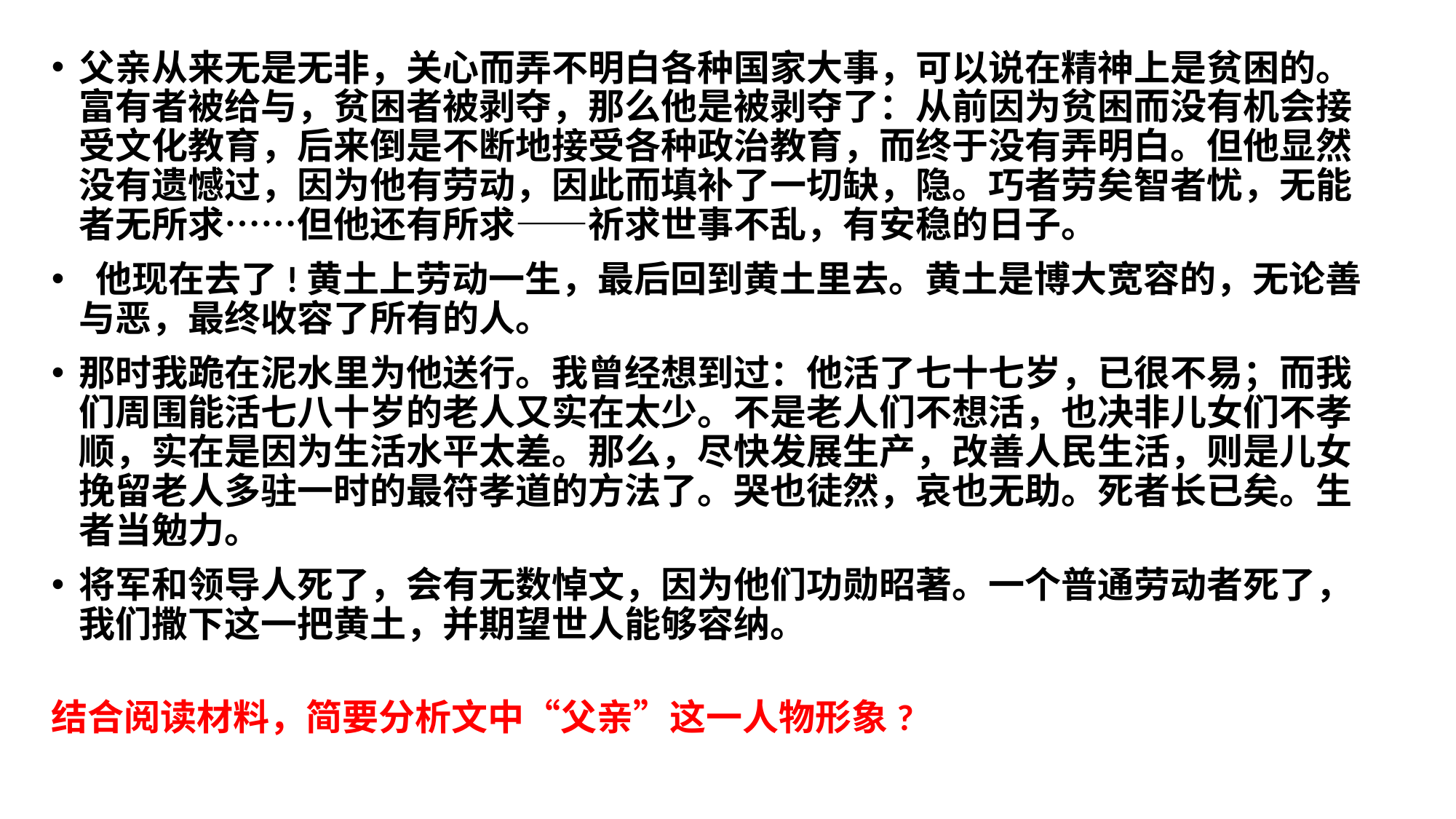

父亲从来无是无非，关心而弄不明白各种国家大事，可以说在精神上是贫困的。富有者被给与，贫困者被剥夺，那么他是被剥夺了：从前因为贫困而没有机会接受文化教育，后来倒是不断地接受各种政治教育，而终于没有弄明白。但他显然没有遗憾过，因为他有劳动，因此而填补了一切缺，隐。巧者劳矣智者忧，无能者无所求……但他还有所求——祈求世事不乱，有安稳的日子。
 他现在去了!黄土上劳动一生，最后回到黄土里去。黄土是博大宽容的，无论善与恶，最终收容了所有的人。
那时我跪在泥水里为他送行。我曾经想到过：他活了七十七岁，已很不易；而我们周围能活七八十岁的老人又实在太少。不是老人们不想活，也决非儿女们不孝顺，实在是因为生活水平太差。那么，尽快发展生产，改善人民生活，则是儿女挽留老人多驻一时的最符孝道的方法了。哭也徒然，哀也无助。死者长已矣。生者当勉力。
将军和领导人死了，会有无数悼文，因为他们功勋昭著。一个普通劳动者死了，我们撒下这一把黄土，并期望世人能够容纳。
结合阅读材料，简要分析文中“父亲”这一人物形象?